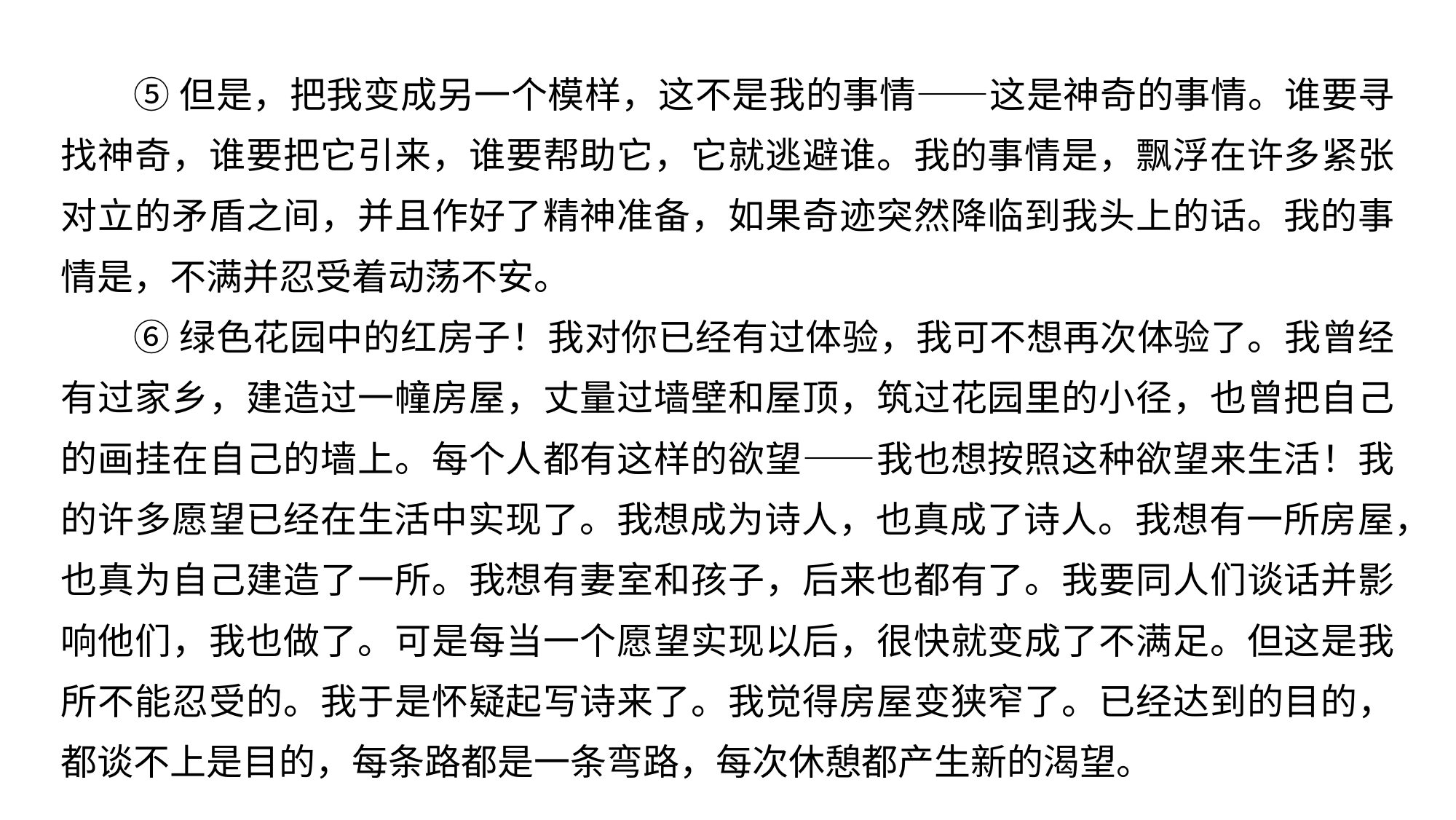

⑤但是，把我变成另一个模样，这不是我的事情——这是神奇的事情。谁要寻找神奇，谁要把它引来，谁要帮助它，它就逃避谁。我的事情是，飘浮在许多紧张对立的矛盾之间，并且作好了精神准备，如果奇迹突然降临到我头上的话。我的事情是，不满并忍受着动荡不安。
⑥绿色花园中的红房子！我对你已经有过体验，我可不想再次体验了。我曾经有过家乡，建造过一幢房屋，丈量过墙壁和屋顶，筑过花园里的小径，也曾把自己的画挂在自己的墙上。每个人都有这样的欲望——我也想按照这种欲望来生活！我的许多愿望已经在生活中实现了。我想成为诗人，也真成了诗人。我想有一所房屋，也真为自己建造了一所。我想有妻室和孩子，后来也都有了。我要同人们谈话并影响他们，我也做了。可是每当一个愿望实现以后，很快就变成了不满足。但这是我所不能忍受的。我于是怀疑起写诗来了。我觉得房屋变狭窄了。已经达到的目的，都谈不上是目的，每条路都是一条弯路，每次休憩都产生新的渴望。